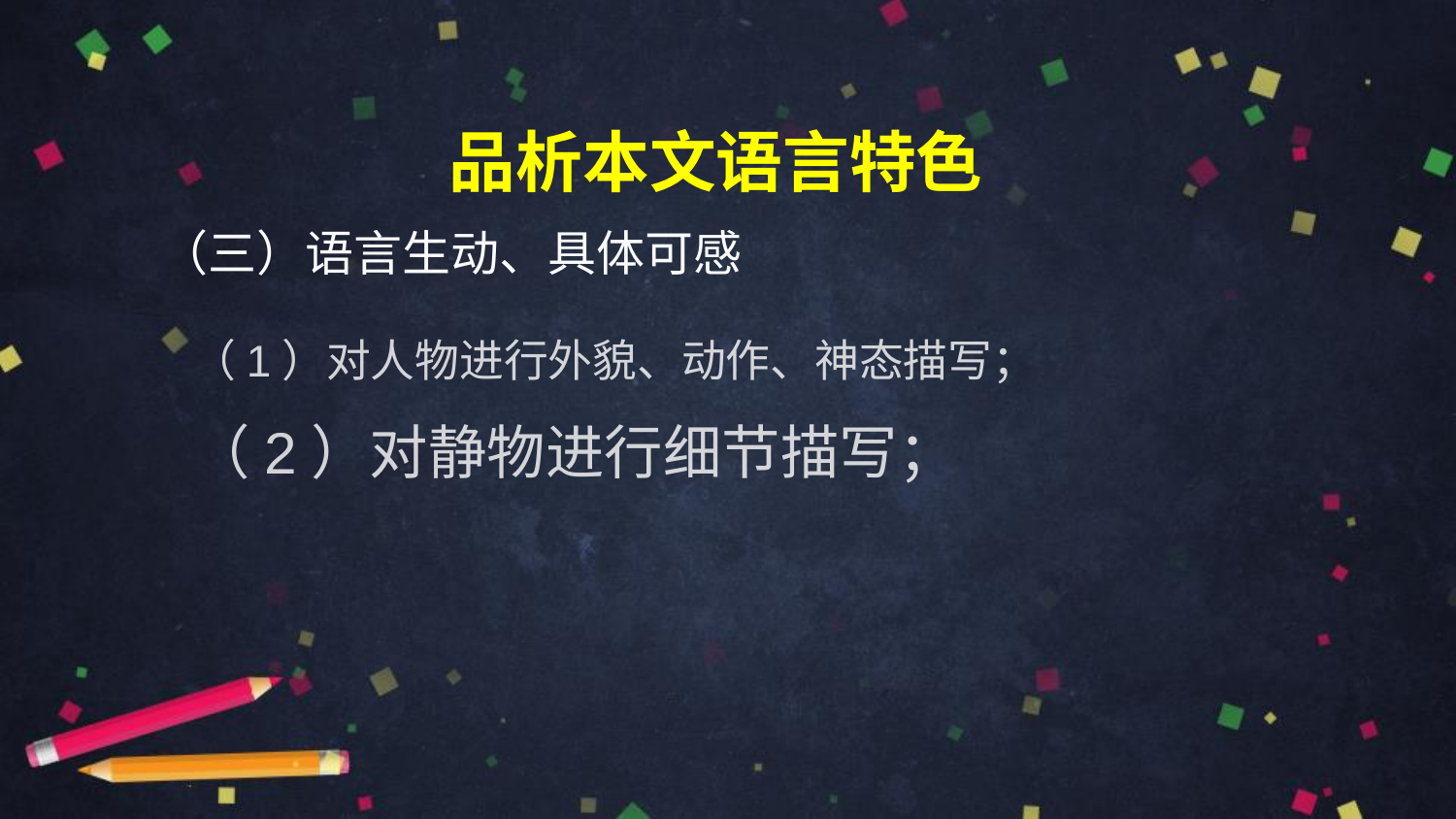

# 品析本文语言特色
（三）语言生动、具体可感
（1）对人物进行外貌、动作、神态描写；
（2）对静物进行细节描写；